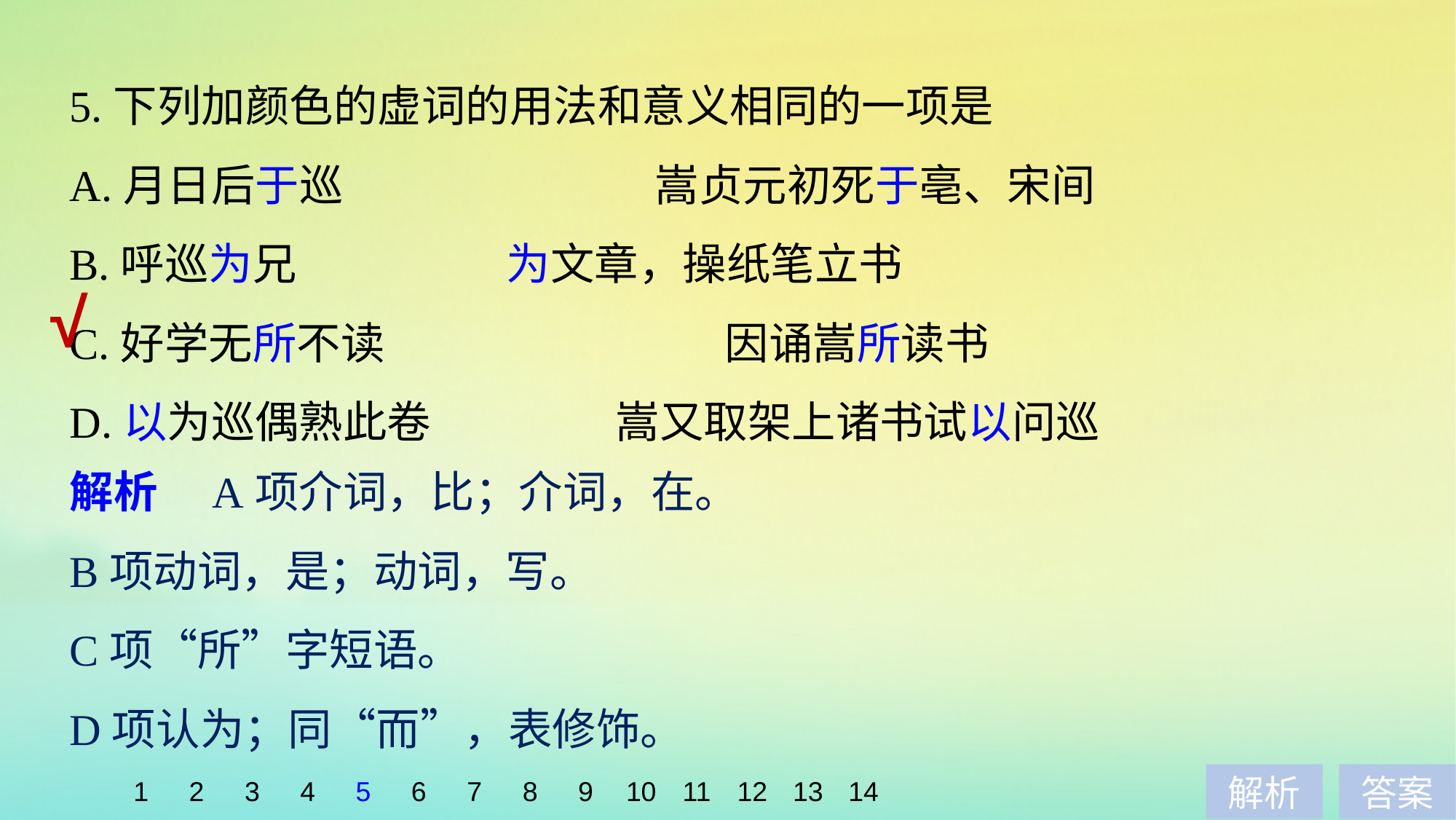

5.下列加颜色的虚词的用法和意义相同的一项是
A.月日后于巡　　　　	    嵩贞元初死于亳、宋间
B.呼巡为兄  			为文章，操纸笔立书
C.好学无所不读  			因诵嵩所读书
D.以为巡偶熟此卷  		嵩又取架上诸书试以问巡
√
解析　A项介词，比；介词，在。
B项动词，是；动词，写。
C项“所”字短语。
D项认为；同“而”，表修饰。
1
2
3
4
5
6
7
8
9
10
11
12
13
14
解析
答案